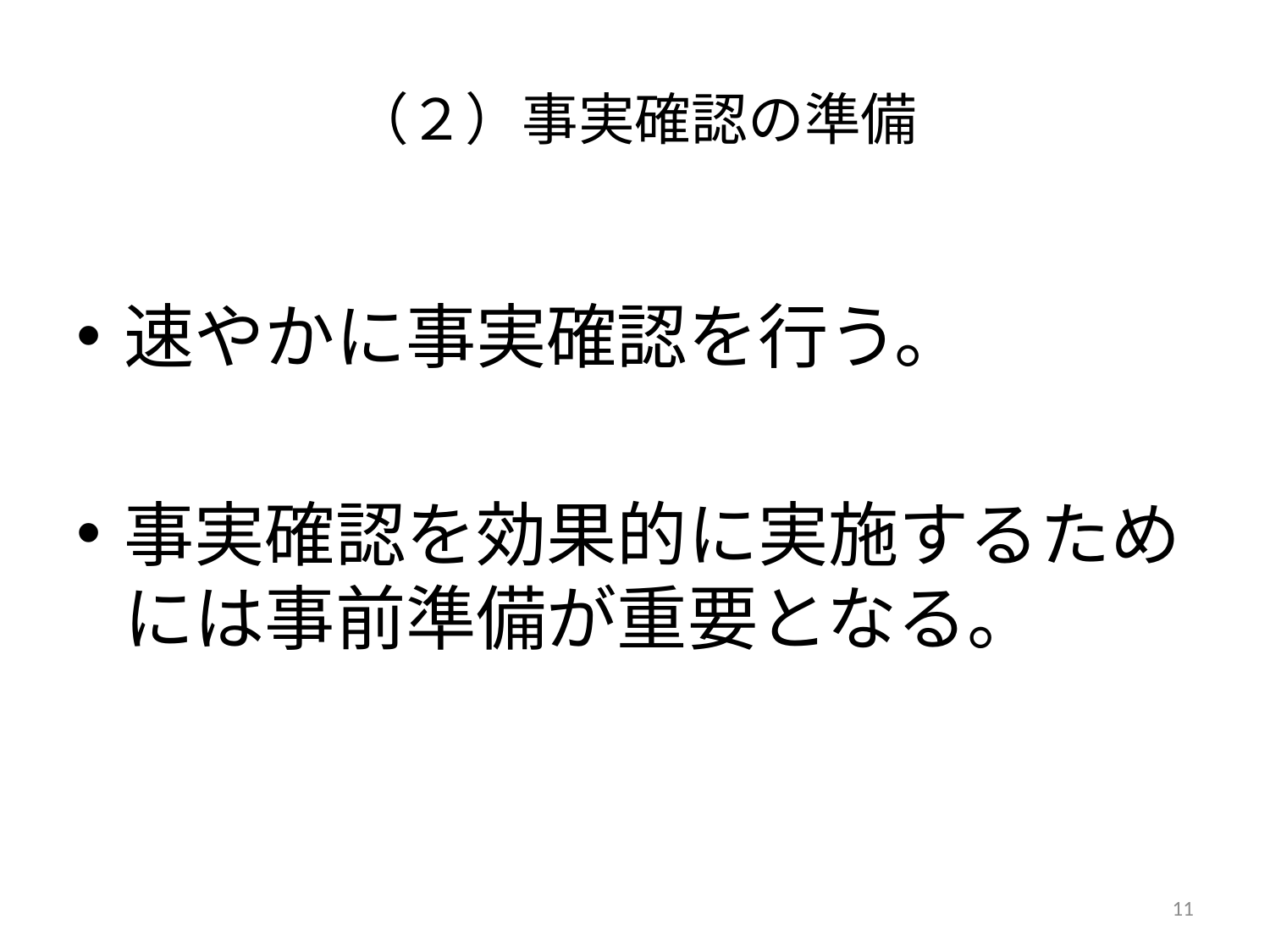

# （２）事実確認の準備
速やかに事実確認を行う。

事実確認を効果的に実施するためには事前準備が重要となる。

11